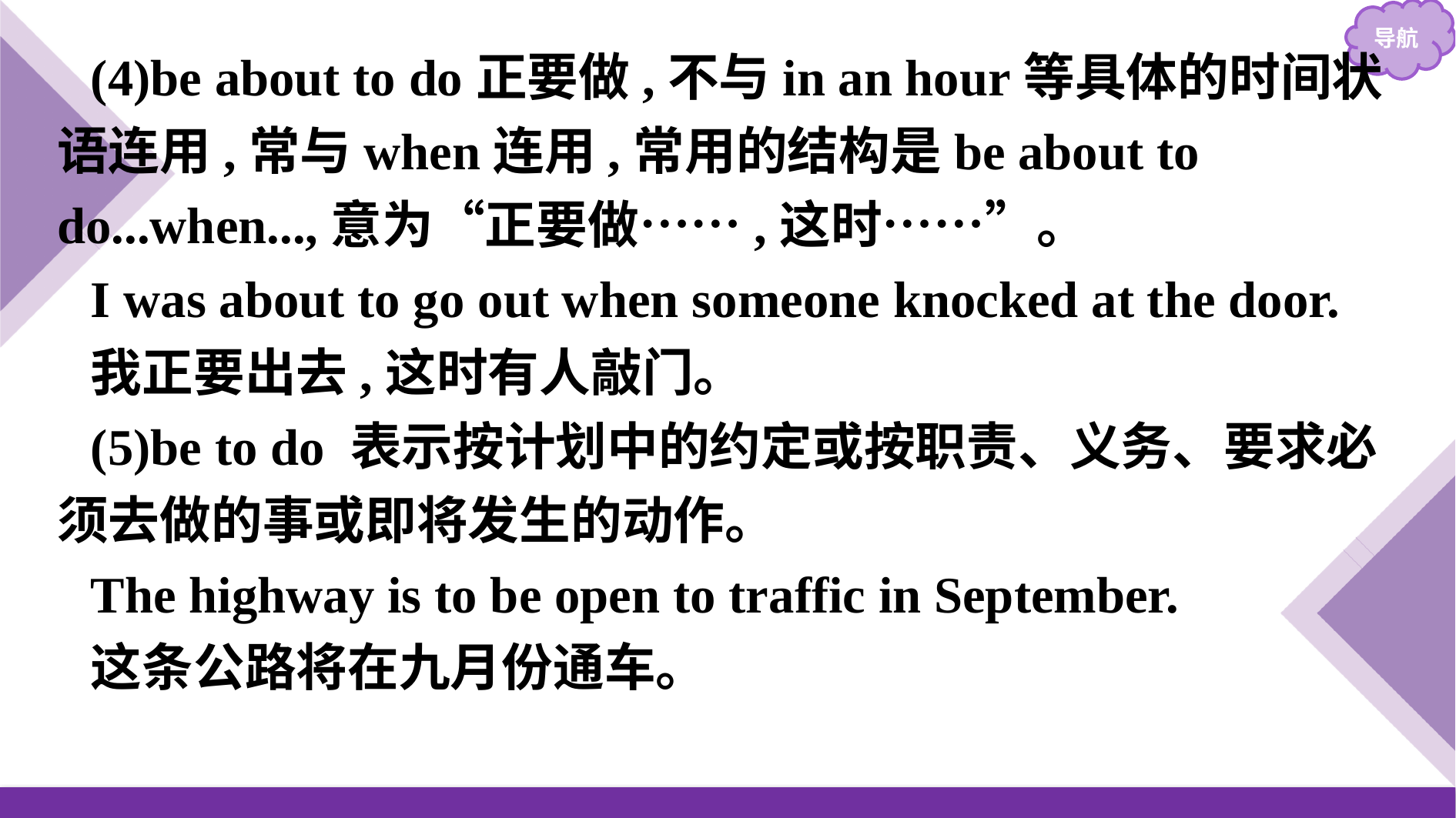

(4)be about to do正要做,不与in an hour等具体的时间状语连用,常与when连用,常用的结构是be about to do...when...,意为“正要做……,这时……”。
I was about to go out when someone knocked at the door.
我正要出去,这时有人敲门。
(5)be to do 表示按计划中的约定或按职责、义务、要求必须去做的事或即将发生的动作。
The highway is to be open to traffic in September.
这条公路将在九月份通车。